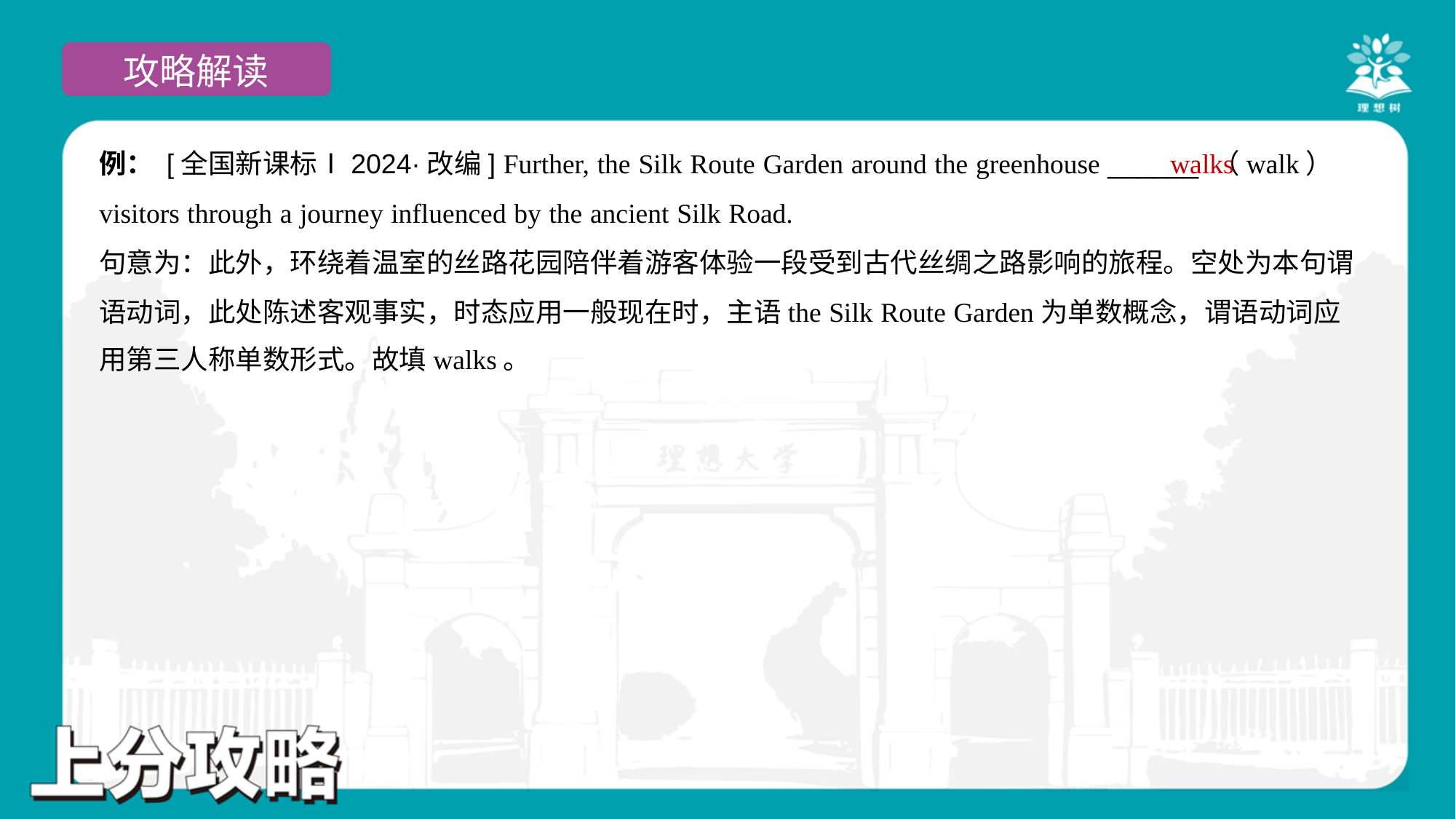

例： [全国新课标Ⅰ2024·改编] Further, the Silk Route Garden around the greenhouse ______ （walk）
visitors through a journey influenced by the ancient Silk Road.
walks
句意为：此外，环绕着温室的丝路花园陪伴着游客体验一段受到古代丝绸之路影响的旅程。空处为本句谓
语动词，此处陈述客观事实，时态应用一般现在时，主语the Silk Route Garden为单数概念，谓语动词应
用第三人称单数形式。故填walks。